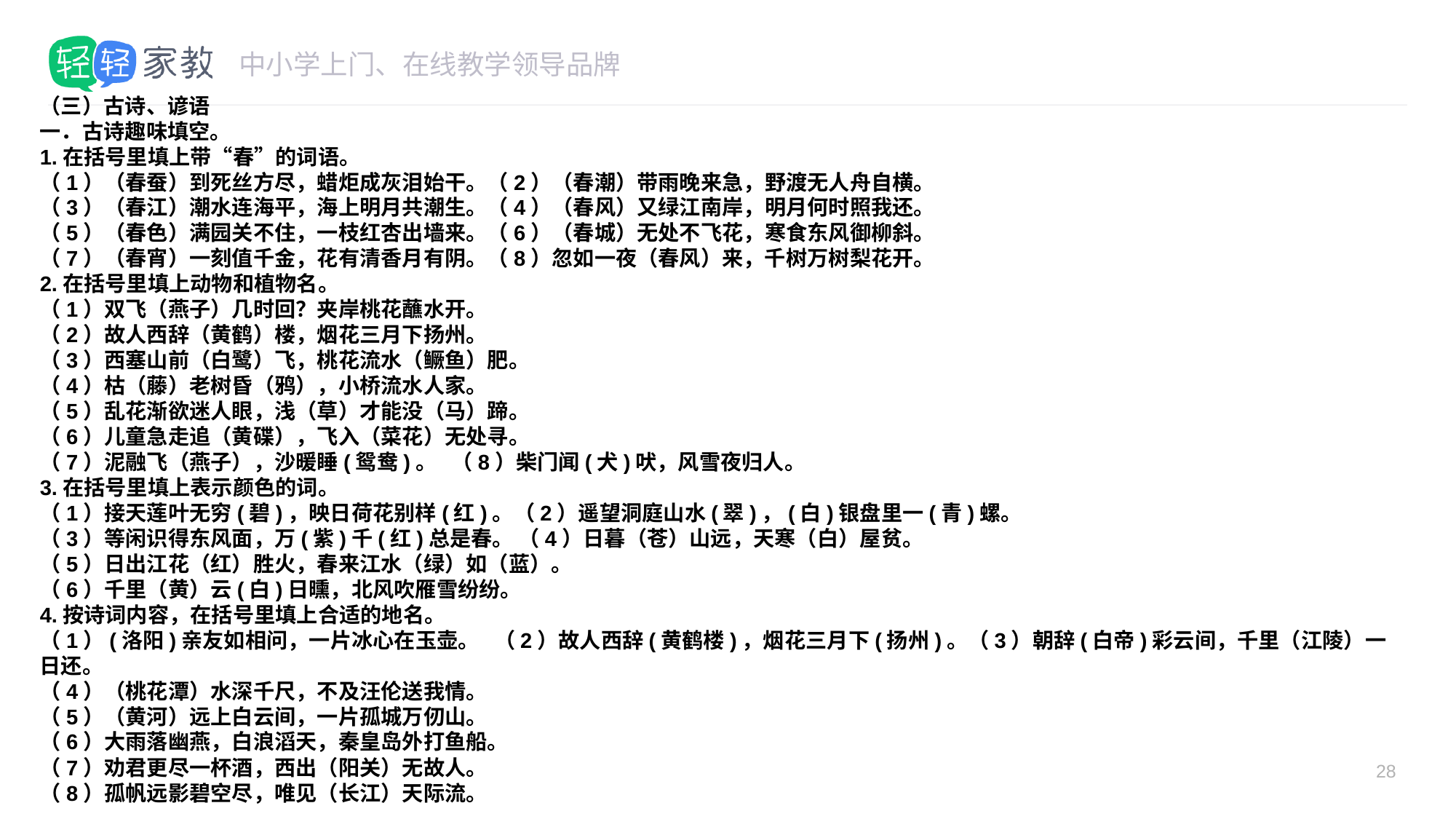

#
（三）古诗、谚语
一．古诗趣味填空。
1.在括号里填上带“春”的词语。
（1）（春蚕）到死丝方尽，蜡炬成灰泪始干。（2）（春潮）带雨晚来急，野渡无人舟自横。
（3）（春江）潮水连海平，海上明月共潮生。（4）（春风）又绿江南岸，明月何时照我还。
（5）（春色）满园关不住，一枝红杏出墙来。（6）（春城）无处不飞花，寒食东风御柳斜。
（7）（春宵）一刻值千金，花有清香月有阴。（8）忽如一夜（春风）来，千树万树梨花开。
2.在括号里填上动物和植物名。
（1）双飞（燕子）几时回？夹岸桃花蘸水开。
（2）故人西辞（黄鹤）楼，烟花三月下扬州。
（3）西塞山前（白鹭）飞，桃花流水（鳜鱼）肥。
（4）枯（藤）老树昏（鸦），小桥流水人家。
（5）乱花渐欲迷人眼，浅（草）才能没（马）蹄。
（6）儿童急走追（黄碟），飞入（菜花）无处寻。
（7）泥融飞（燕子），沙暖睡(鸳鸯)。   （8）柴门闻(犬)吠，风雪夜归人。
3.在括号里填上表示颜色的词。
（1）接天莲叶无穷(碧)，映日荷花别样(红)。（2）遥望洞庭山水(翠)，(白)银盘里一(青)螺。
（3）等闲识得东风面，万(紫)千(红)总是春。 （4）日暮（苍）山远，天寒（白）屋贫。
（5）日出江花（红）胜火，春来江水（绿）如（蓝）。
（6）千里（黄）云(白)日曛，北风吹雁雪纷纷。
4.按诗词内容，在括号里填上合适的地名。
（1）(洛阳)亲友如相问，一片冰心在玉壶。   （2）故人西辞(黄鹤楼)，烟花三月下(扬州)。（3）朝辞(白帝)彩云间，千里（江陵）一日还。
（4）（桃花潭）水深千尺，不及汪伦送我情。
（5）（黄河）远上白云间，一片孤城万仞山。
（6）大雨落幽燕，白浪滔天，秦皇岛外打鱼船。
（7）劝君更尽一杯酒，西出（阳关）无故人。
（8）孤帆远影碧空尽，唯见（长江）天际流。
28